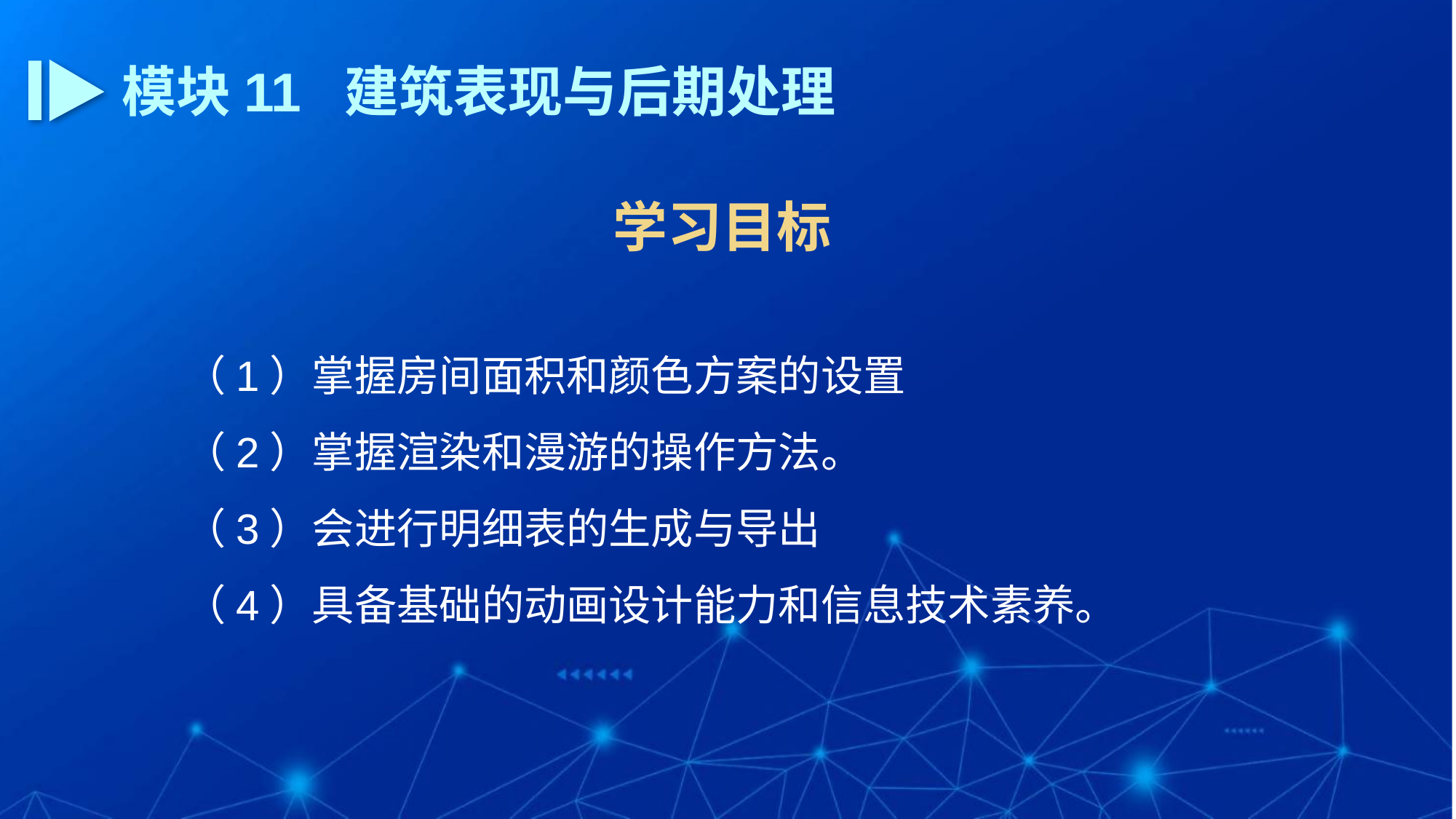

模块11  建筑表现与后期处理

学习目标
（1）掌握房间面积和颜色方案的设置
（2）掌握渲染和漫游的操作方法。
（3）会进行明细表的生成与导出
（4）具备基础的动画设计能力和信息技术素养。